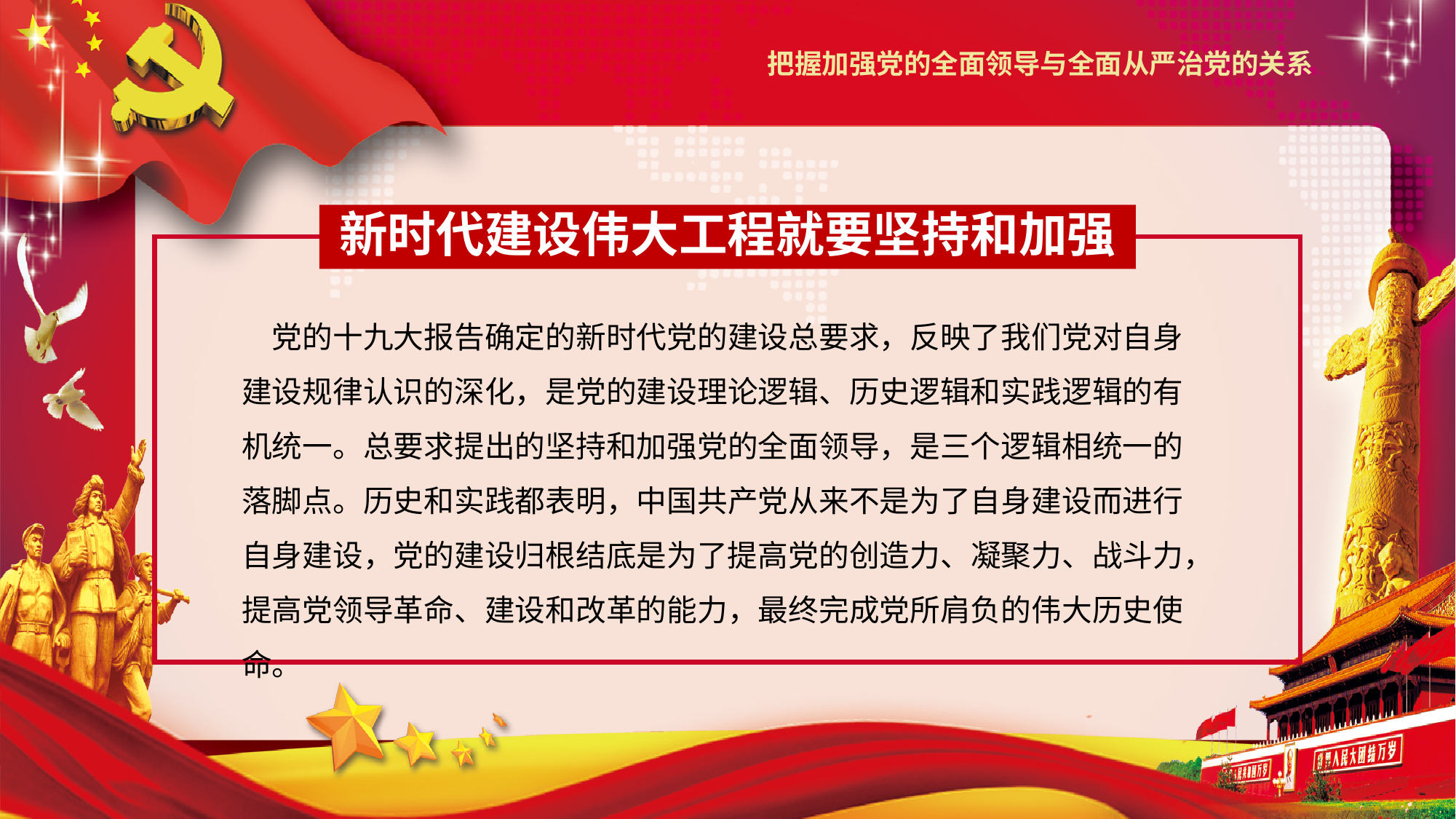

把握加强党的全面领导与全面从严治党的关系
新时代建设伟大工程就要坚持和加强

　党的十九大报告确定的新时代党的建设总要求，反映了我们党对自身建设规律认识的深化，是党的建设理论逻辑、历史逻辑和实践逻辑的有机统一。总要求提出的坚持和加强党的全面领导，是三个逻辑相统一的落脚点。历史和实践都表明，中国共产党从来不是为了自身建设而进行自身建设，党的建设归根结底是为了提高党的创造力、凝聚力、战斗力，提高党领导革命、建设和改革的能力，最终完成党所肩负的伟大历史使命。